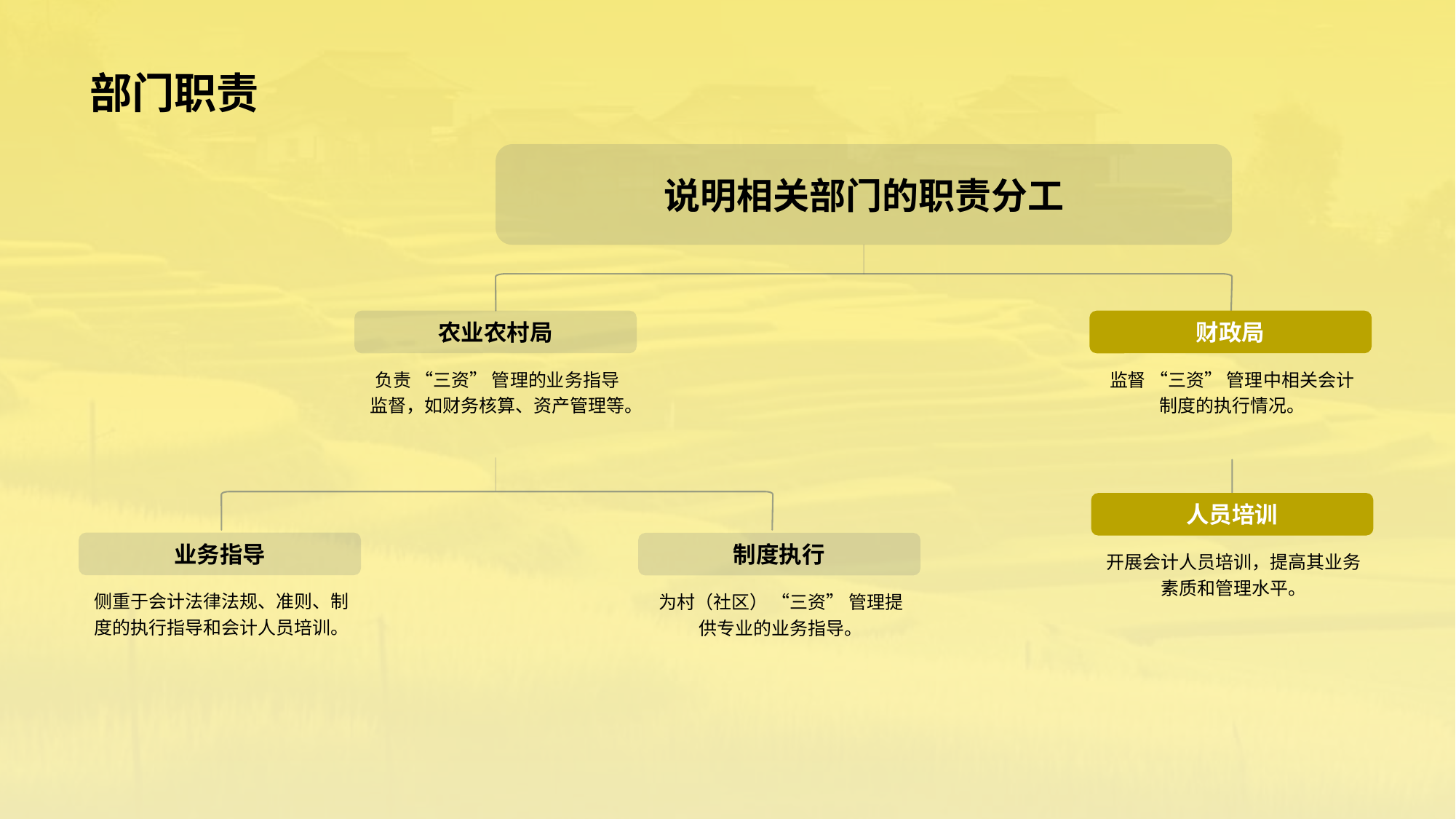

# 部门职责
说明相关部门的职责分工

财政局
侧重于会计法律法规、准则、制度的执行指导和会计人员培训。
农业农村局
负责 “三资” 管理的业务指导监督，如财务核算、资产管理等。
监督 “三资” 管理中相关会计制度的执行情况。
制度执行

人员培训
开展会计人员培训，提高其业务素质和管理水平。
业务指导
为村（社区） “三资” 管理提供专业的业务指导。